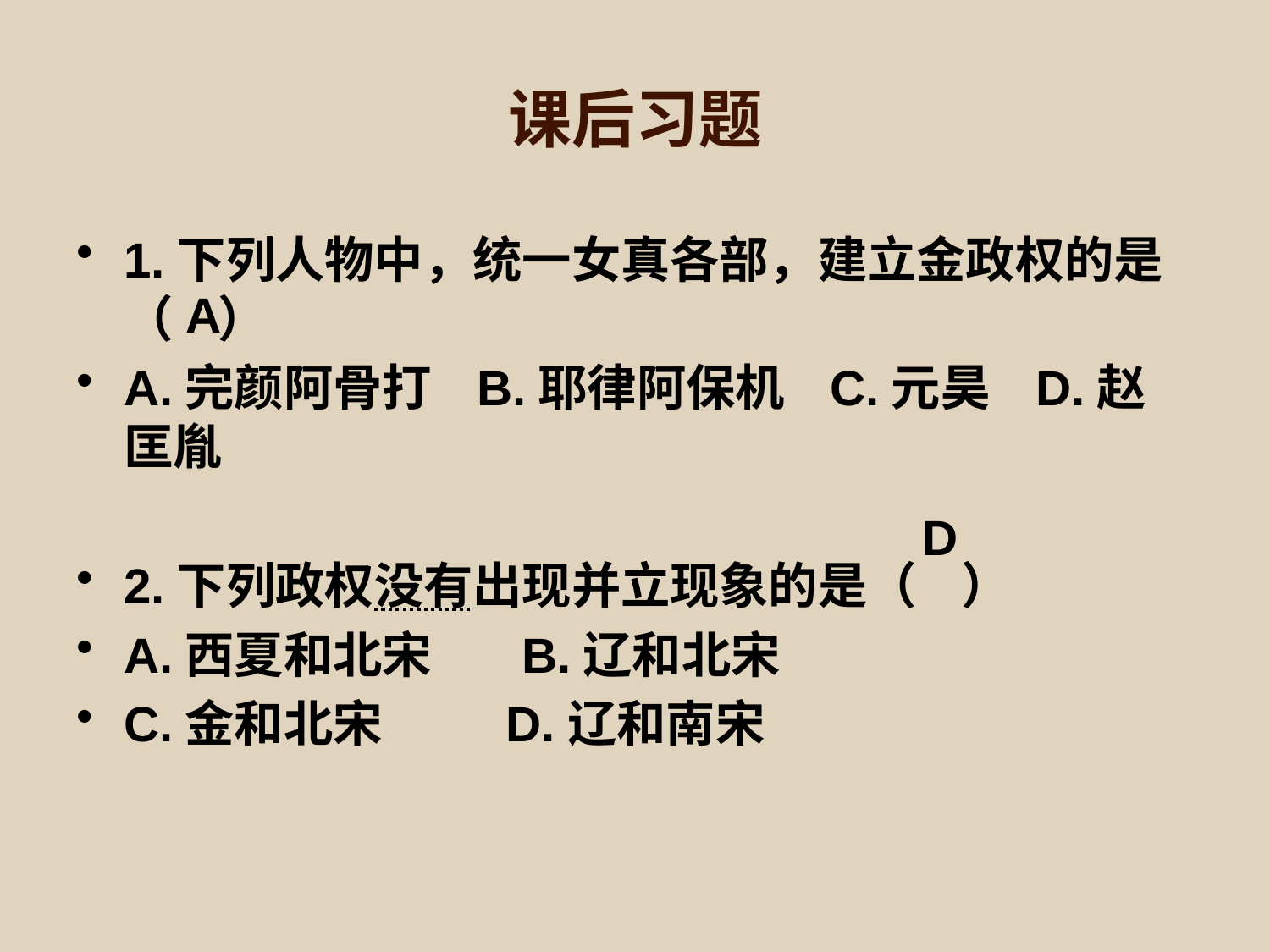

# 课后习题
1.下列人物中，统一女真各部，建立金政权的是（    ）
A.完颜阿骨打   B.耶律阿保机   C.元昊   D.赵匡胤

2.下列政权没有出现并立现象的是（    ）
A.西夏和北宋       B.辽和北宋
C.金和北宋          D.辽和南宋
A
D